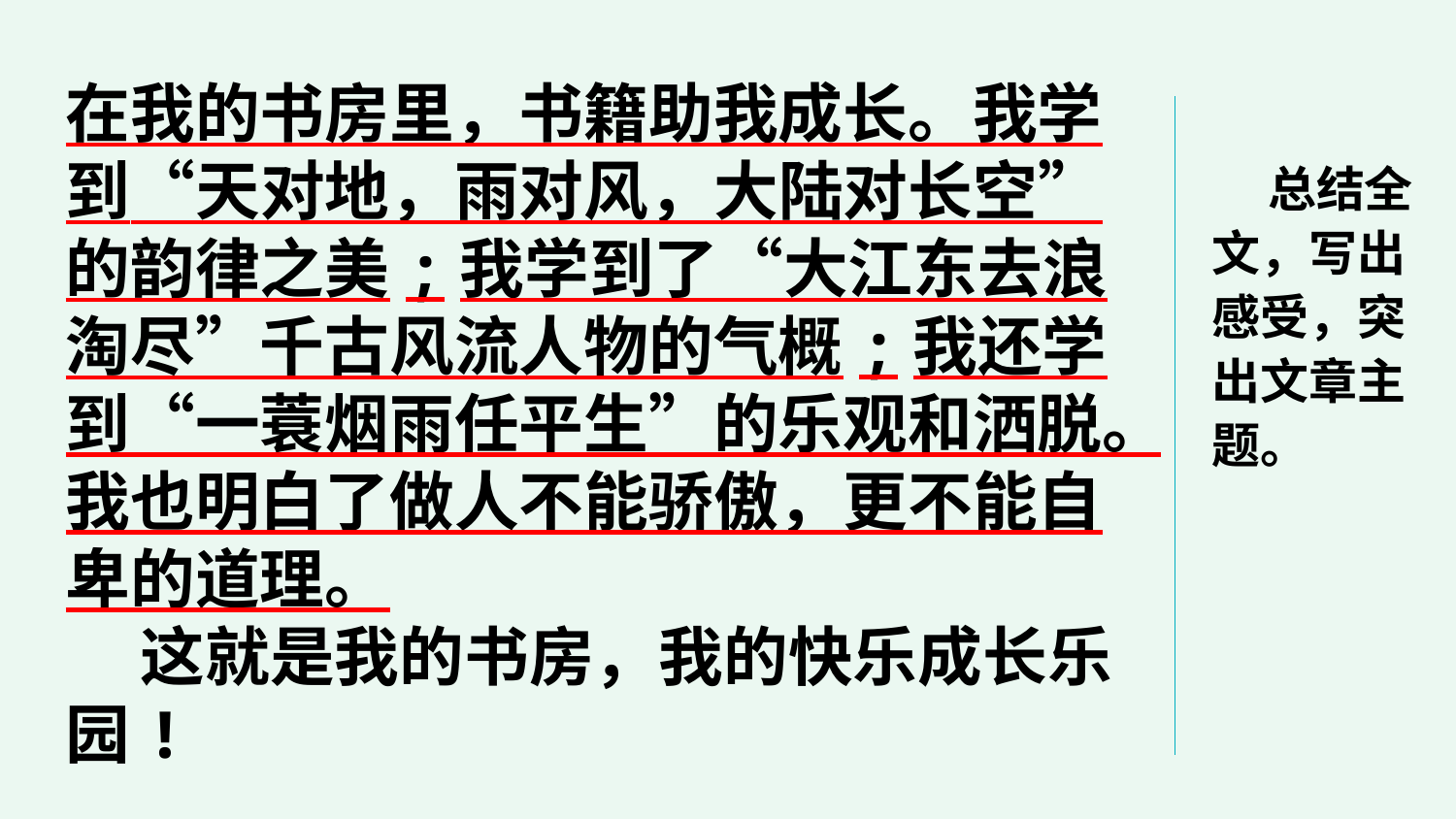

在我的书房里，书籍助我成长。我学到“天对地，雨对风，大陆对长空”的韵律之美;我学到了“大江东去浪淘尽”千古风流人物的气概;我还学到“一蓑烟雨任平生”的乐观和洒脱。我也明白了做人不能骄傲，更不能自卑的道理。
    这就是我的书房，我的快乐成长乐园!
    总结全文，写出感受，突出文章主题。